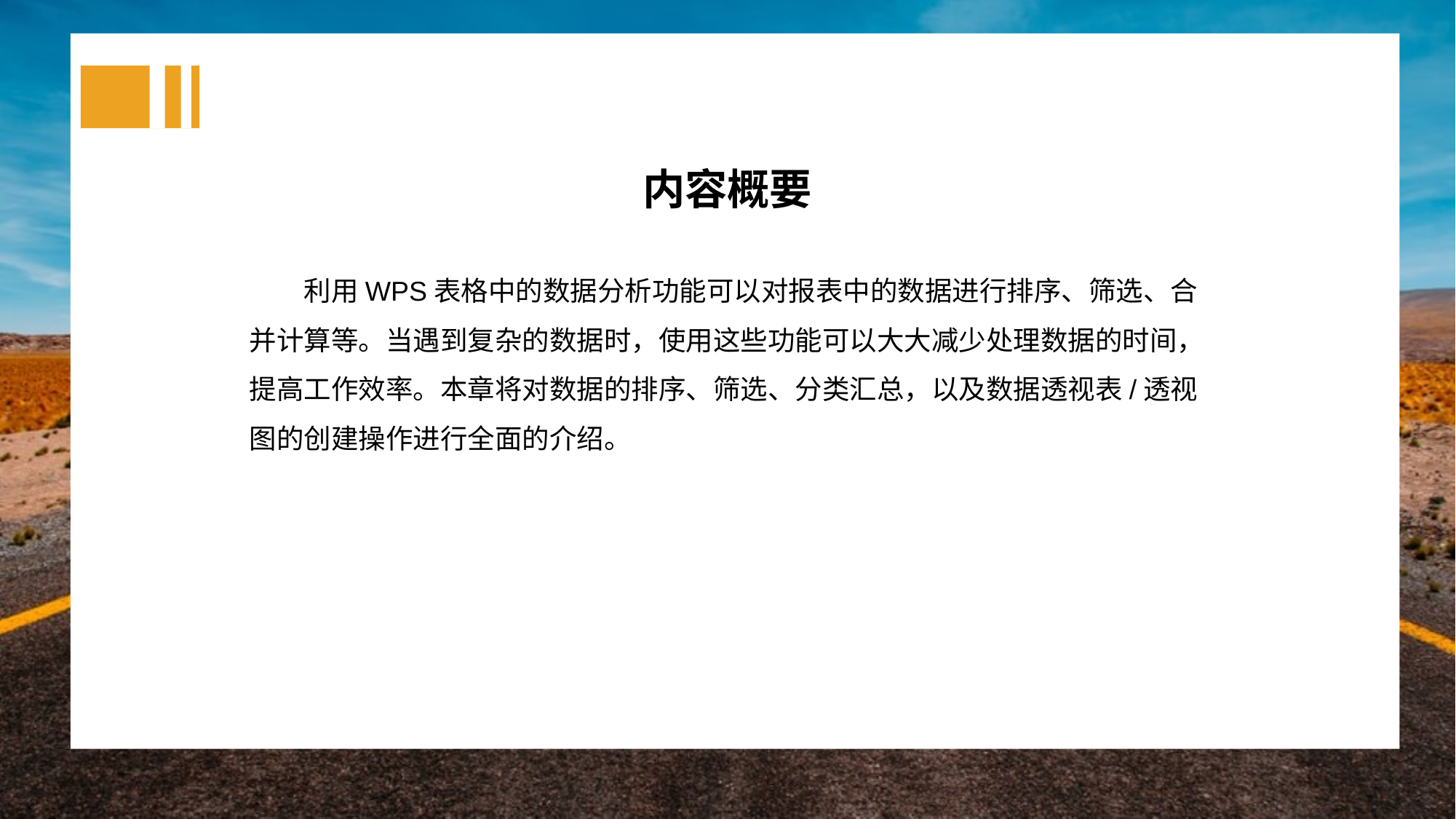

内容概要
利用WPS表格中的数据分析功能可以对报表中的数据进行排序、筛选、合并计算等。当遇到复杂的数据时，使用这些功能可以大大减少处理数据的时间，提高工作效率。本章将对数据的排序、筛选、分类汇总，以及数据透视表/透视图的创建操作进行全面的介绍。